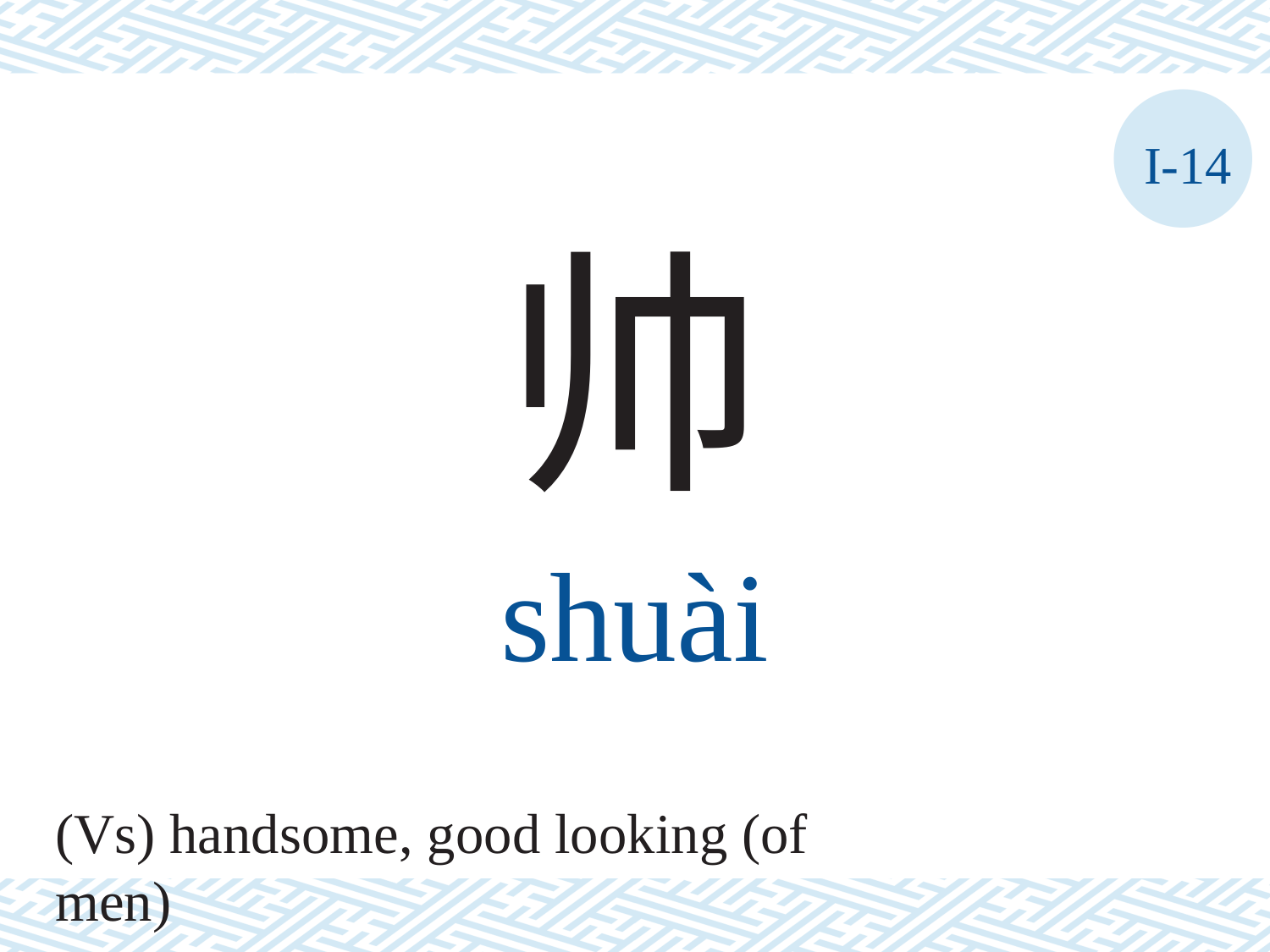

I-14
帅
shuài
(Vs) handsome, good looking (of men)